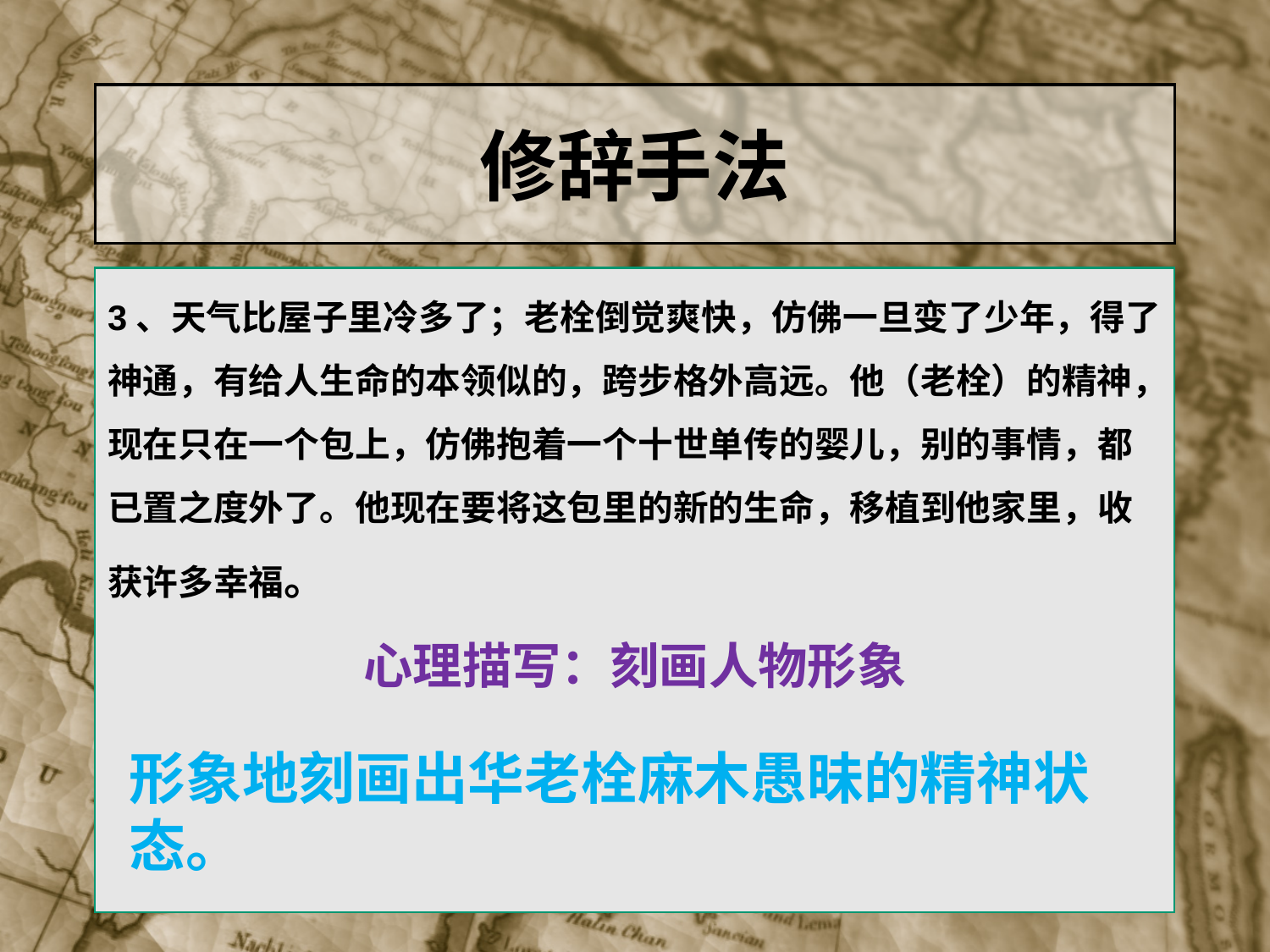

# 修辞手法
3、天气比屋子里冷多了；老栓倒觉爽快，仿佛一旦变了少年，得了神通，有给人生命的本领似的，跨步格外高远。他（老栓）的精神，现在只在一个包上，仿佛抱着一个十世单传的婴儿，别的事情，都已置之度外了。他现在要将这包里的新的生命，移植到他家里，收获许多幸福。

心理描写：刻画人物形象
形象地刻画出华老栓麻木愚昧的精神状态。